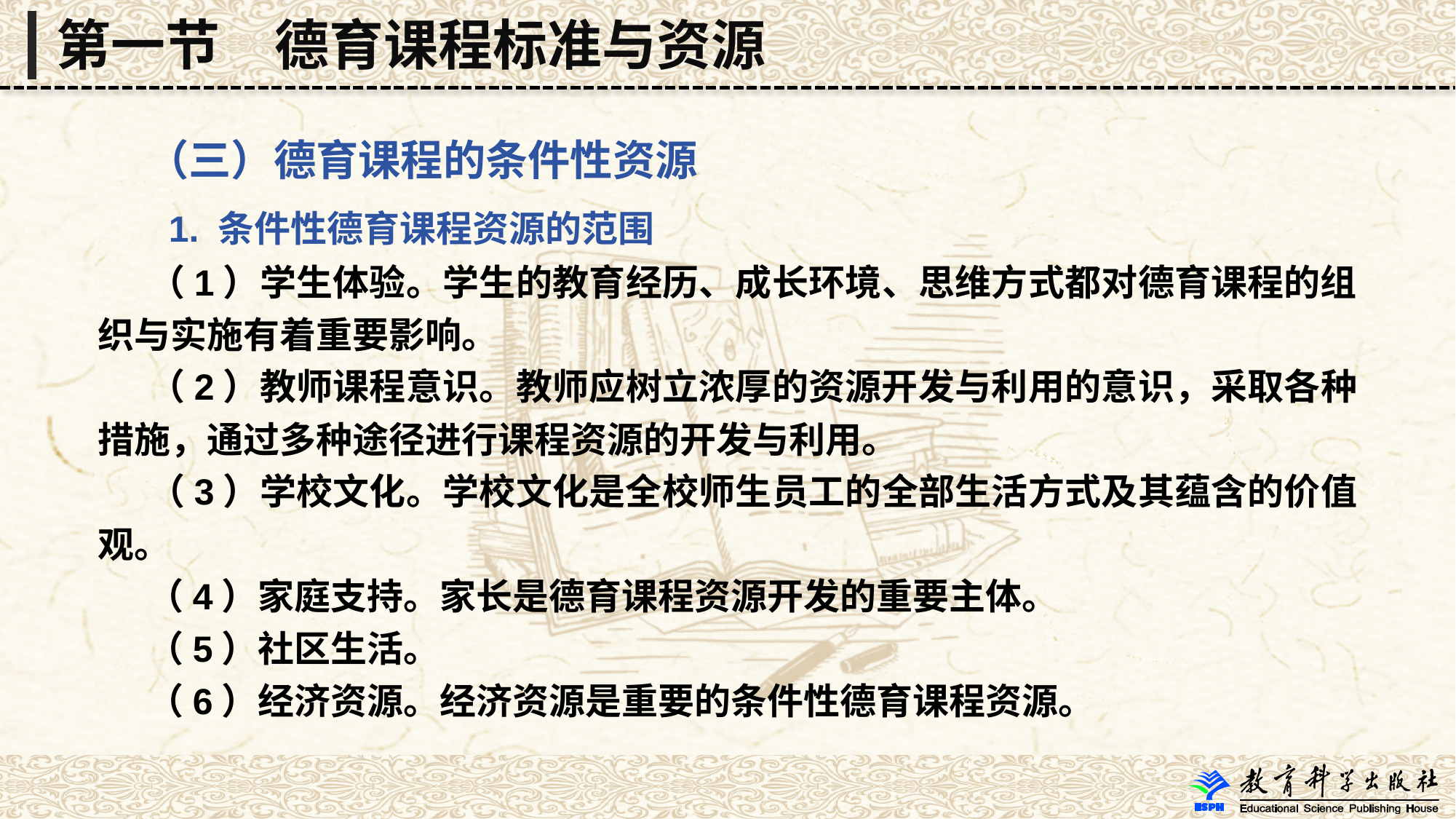

第一节　德育课程标准与资源
    （三）德育课程的条件性资源
      1. 条件性德育课程资源的范围
     （1）学生体验。学生的教育经历、成长环境、思维方式都对德育课程的组织与实施有着重要影响。
     （2）教师课程意识。教师应树立浓厚的资源开发与利用的意识，采取各种措施，通过多种途径进行课程资源的开发与利用。
     （3）学校文化。学校文化是全校师生员工的全部生活方式及其蕴含的价值观。
     （4）家庭支持。家长是德育课程资源开发的重要主体。
     （5）社区生活。
     （6）经济资源。经济资源是重要的条件性德育课程资源。